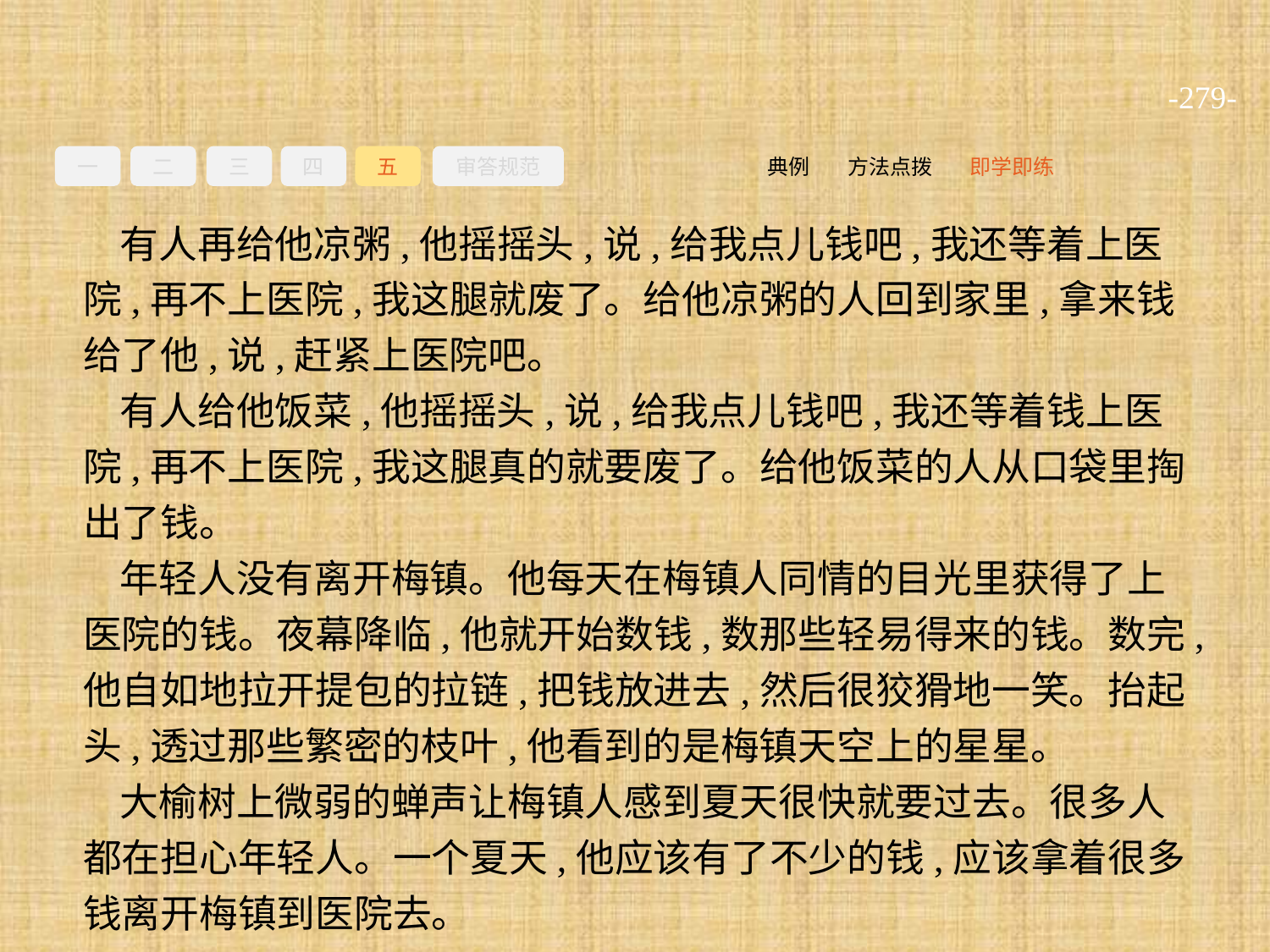

-279-
一
二
三
四
五
审答规范
即学即练
方法点拨
典例
有人再给他凉粥,他摇摇头,说,给我点儿钱吧,我还等着上医院,再不上医院,我这腿就废了。给他凉粥的人回到家里,拿来钱给了他,说,赶紧上医院吧。
有人给他饭菜,他摇摇头,说,给我点儿钱吧,我还等着钱上医院,再不上医院,我这腿真的就要废了。给他饭菜的人从口袋里掏出了钱。
年轻人没有离开梅镇。他每天在梅镇人同情的目光里获得了上医院的钱。夜幕降临,他就开始数钱,数那些轻易得来的钱。数完,他自如地拉开提包的拉链,把钱放进去,然后很狡猾地一笑。抬起头,透过那些繁密的枝叶,他看到的是梅镇天空上的星星。
大榆树上微弱的蝉声让梅镇人感到夏天很快就要过去。很多人都在担心年轻人。一个夏天,他应该有了不少的钱,应该拿着很多钱离开梅镇到医院去。